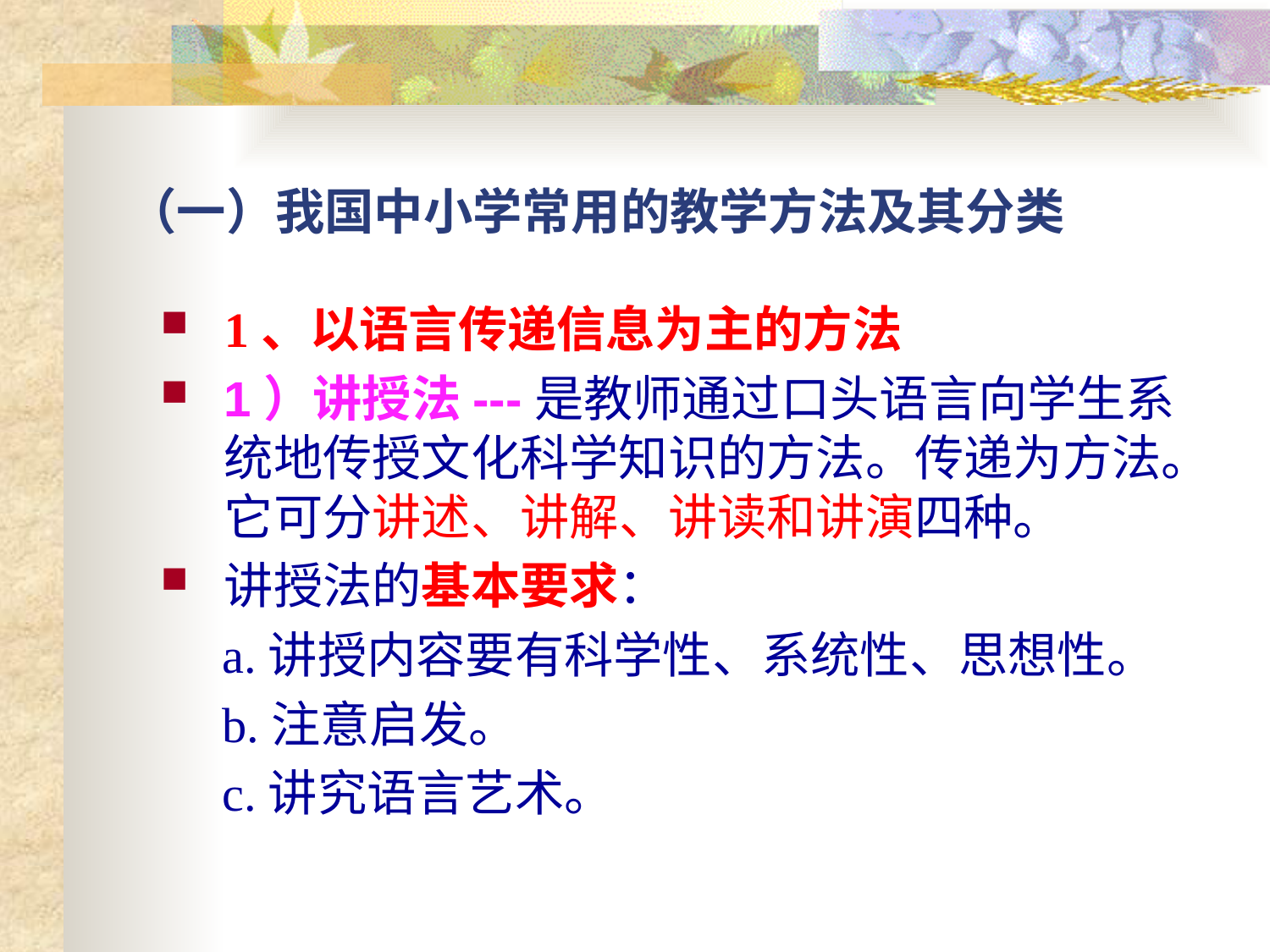

# （一）我国中小学常用的教学方法及其分类
1、以语言传递信息为主的方法
1）讲授法---是教师通过口头语言向学生系统地传授文化科学知识的方法。传递为方法。它可分讲述、讲解、讲读和讲演四种。
讲授法的基本要求：
     a.讲授内容要有科学性、系统性、思想性。
     b.注意启发。
     c.讲究语言艺术。